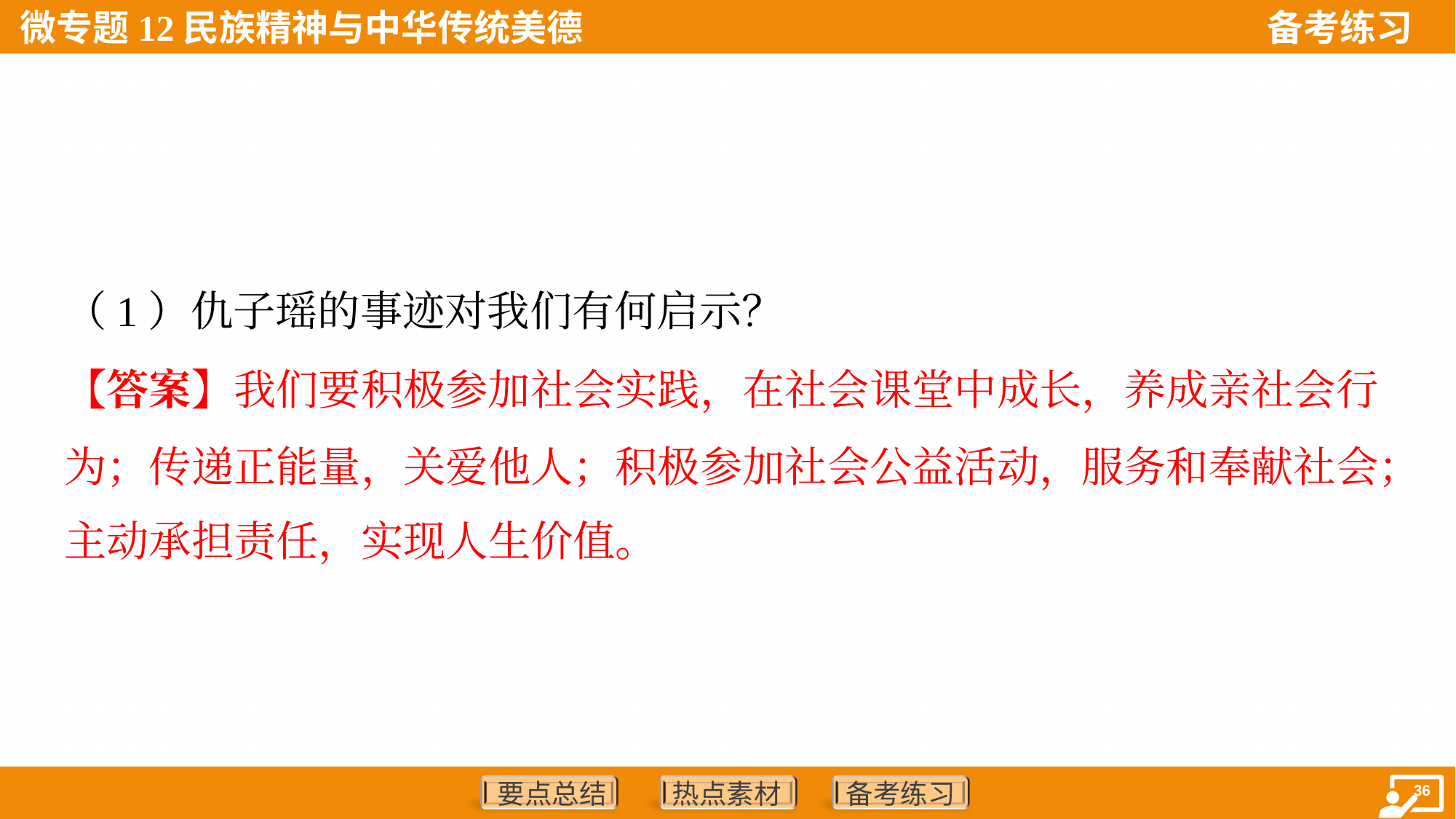

（1）仇子瑶的事迹对我们有何启示？
【答案】我们要积极参加社会实践，在社会课堂中成长，养成亲社会行
为；传递正能量，关爱他人；积极参加社会公益活动，服务和奉献社会；
主动承担责任，实现人生价值。